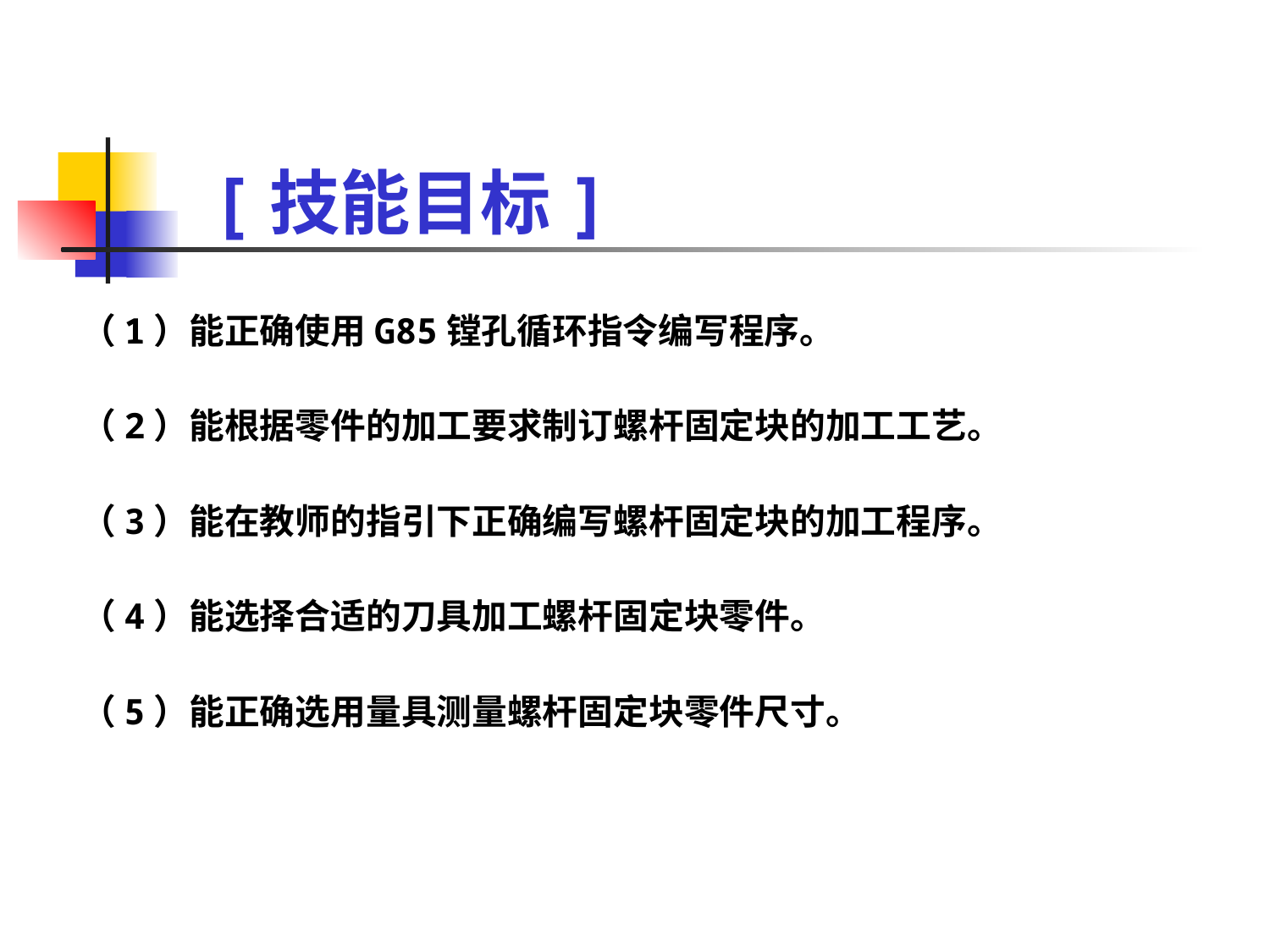

# [技能目标]
（1）能正确使用G85镗孔循环指令编写程序。
（2）能根据零件的加工要求制订螺杆固定块的加工工艺。
（3）能在教师的指引下正确编写螺杆固定块的加工程序。
（4）能选择合适的刀具加工螺杆固定块零件。
（5）能正确选用量具测量螺杆固定块零件尺寸。